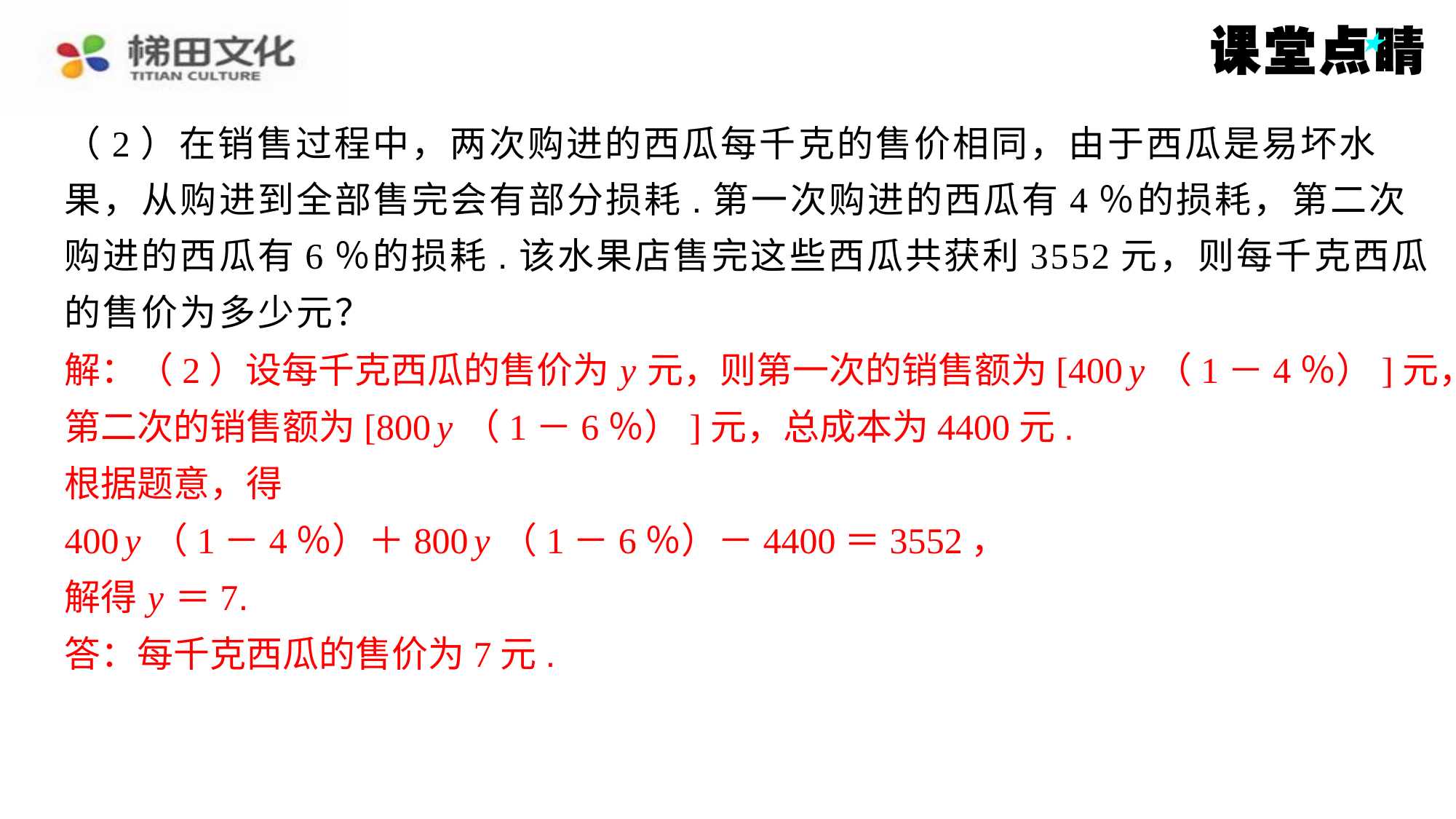

（2）在销售过程中，两次购进的西瓜每千克的售价相同，由于西瓜是易坏水
果，从购进到全部售完会有部分损耗.第一次购进的西瓜有4％的损耗，第二次
购进的西瓜有6％的损耗.该水果店售完这些西瓜共获利3552元，则每千克西瓜
的售价为多少元？
解：（2）设每千克西瓜的售价为 y 元，则第一次的销售额为[400 y （1－4％）]元，
第二次的销售额为[800 y （1－6％）]元，总成本为4400元.
根据题意，得
400 y （1－4％）＋800 y （1－6％）－4400＝3552，
解得 y ＝7.
答：每千克西瓜的售价为7元.
解：（2）设每千克西瓜的售价为 y 元，则第一次的销售额为[400 y （1－4％）]元，
第二次的销售额为[800 y （1－6％）]元，总成本为4400元.
根据题意，得
400 y （1－4％）＋800 y （1－6％）－4400＝3552，
解得 y ＝7.
答：每千克西瓜的售价为7元.